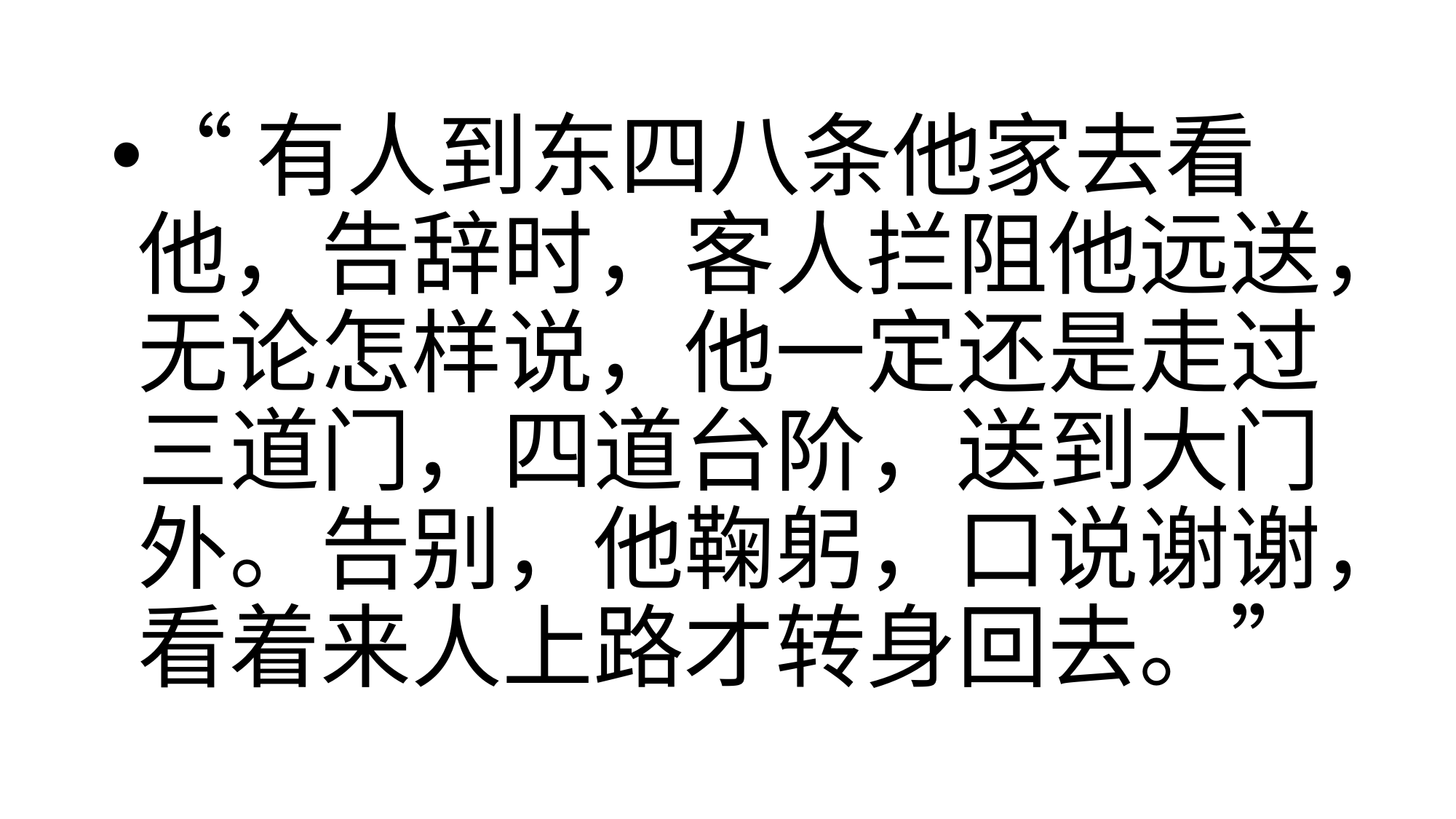

“有人到东四八条他家去看他，告辞时，客人拦阻他远送，无论怎样说，他一定还是走过三道门，四道台阶，送到大门外。告别，他鞠躬，口说谢谢，看着来人上路才转身回去。”